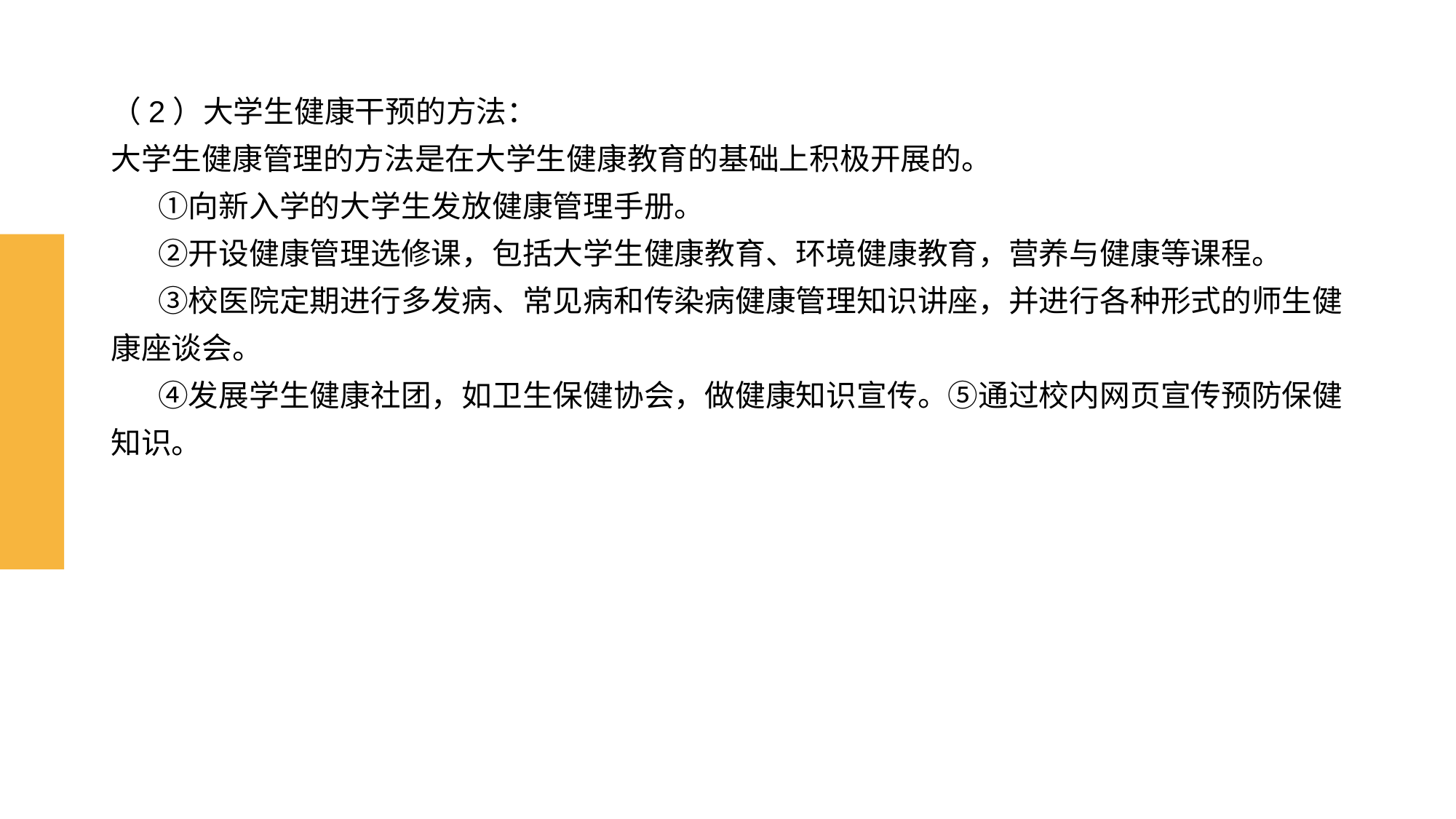

# （2）大学生健康干预的方法： 大学生健康管理的方法是在大学生健康教育的基础上积极开展的。 ①向新入学的大学生发放健康管理手册。 ②开设健康管理选修课，包括大学生健康教育、环境健康教育，营养与健康等课程。 ③校医院定期进行多发病、常见病和传染病健康管理知识讲座，并进行各种形式的师生健康座谈会。 ④发展学生健康社团，如卫生保健协会，做健康知识宣传。⑤通过校内网页宣传预防保健知识。